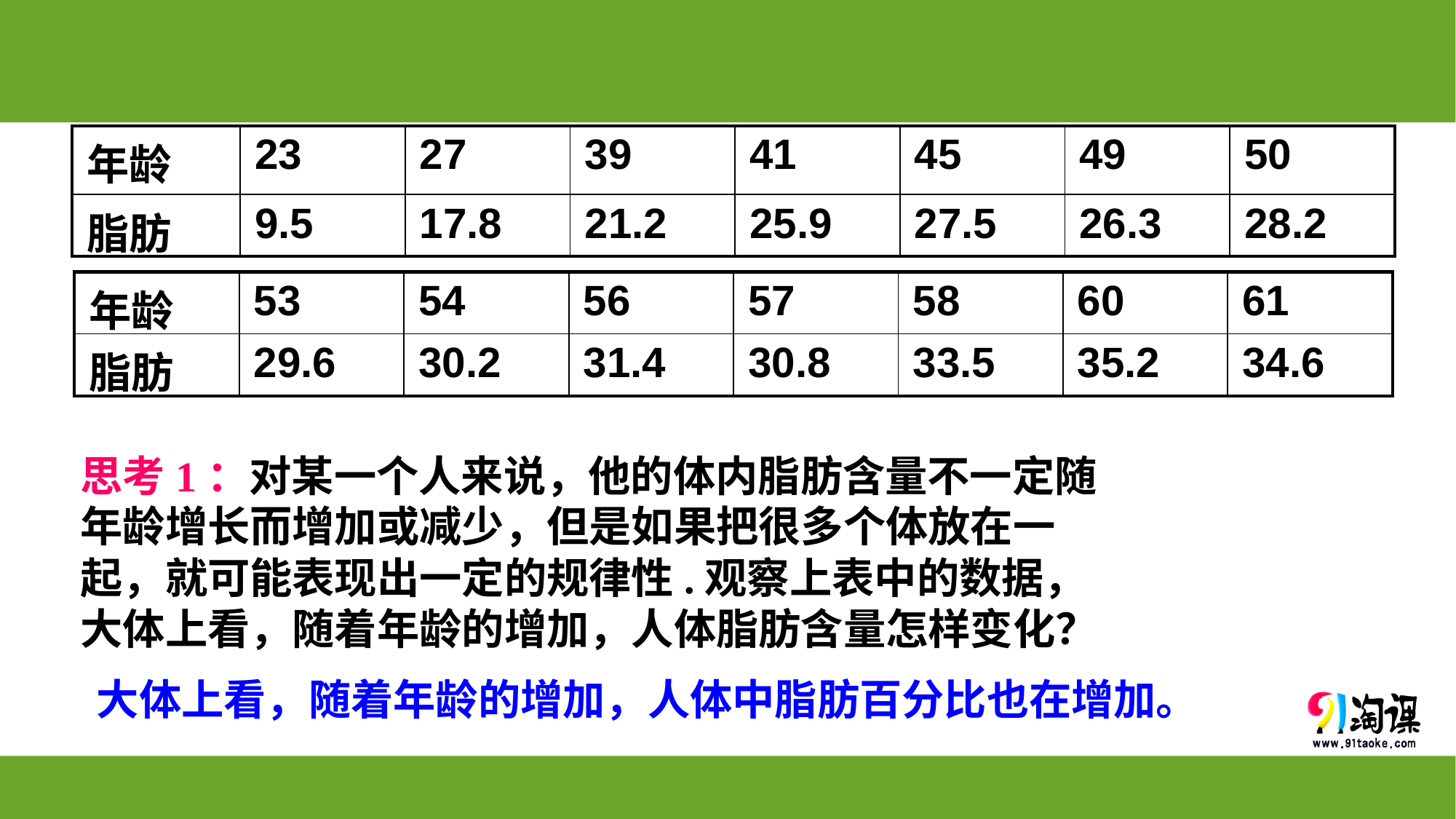

| 年龄 | 23 | 27 | 39 | 41 | 45 | 49 | 50 |
| --- | --- | --- | --- | --- | --- | --- | --- |
| 脂肪 | 9.5 | 17.8 | 21.2 | 25.9 | 27.5 | 26.3 | 28.2 |
| 年龄 | 53 | 54 | 56 | 57 | 58 | 60 | 61 |
| --- | --- | --- | --- | --- | --- | --- | --- |
| 脂肪 | 29.6 | 30.2 | 31.4 | 30.8 | 33.5 | 35.2 | 34.6 |
思考1：对某一个人来说，他的体内脂肪含量不一定随
年龄增长而增加或减少，但是如果把很多个体放在一
起，就可能表现出一定的规律性.观察上表中的数据，
大体上看，随着年龄的增加，人体脂肪含量怎样变化？
大体上看，随着年龄的增加，人体中脂肪百分比也在增加。